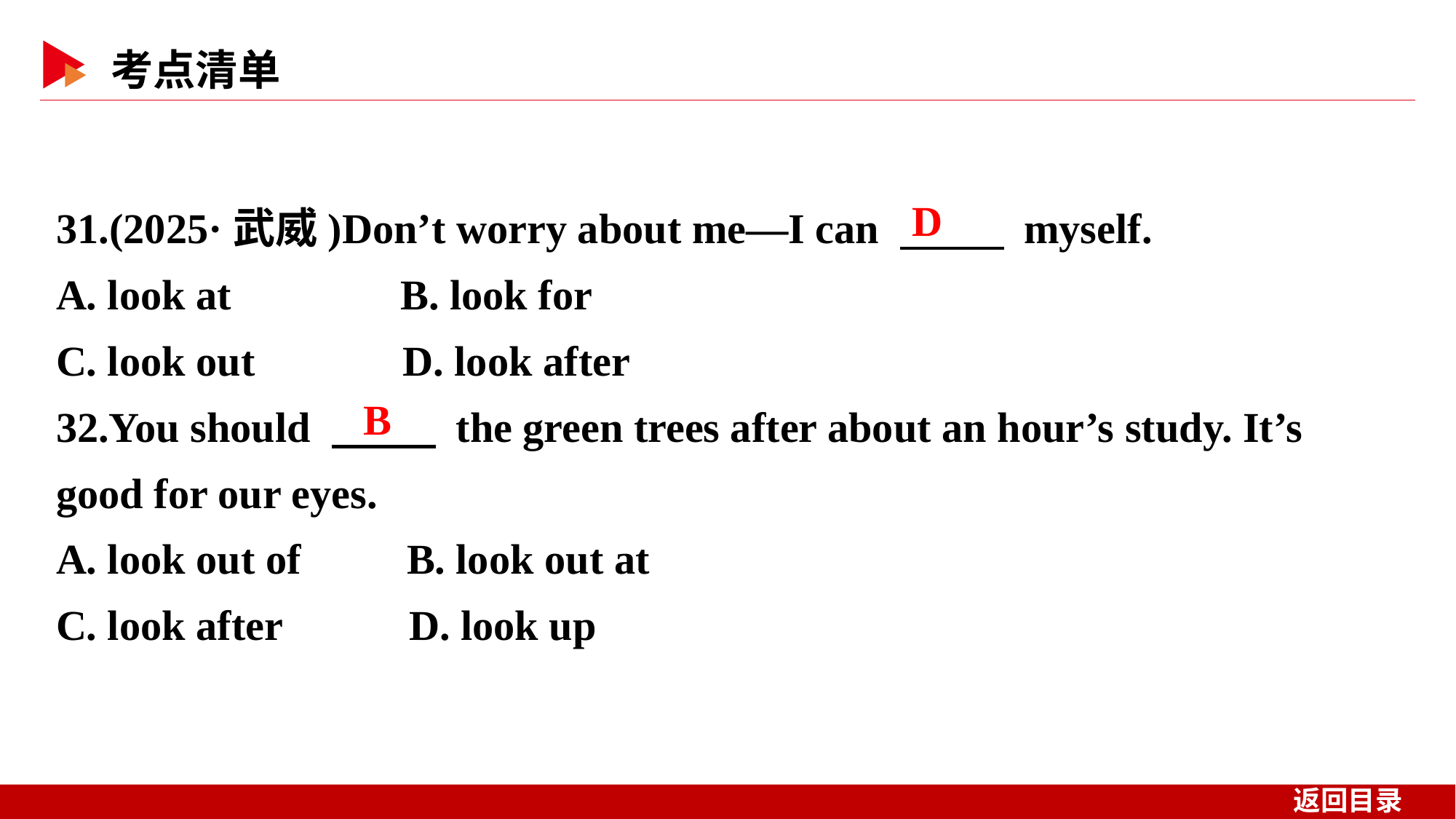

31.(2025·武威)Don’t worry about me—I can 　  　 myself.
A. look at                B. look for
C. look out              D. look after
32.You should 　  　 the green trees after about an hour’s study. It’s good for our eyes.
A. look out of          B. look out at
C. look after            D. look up
D
B